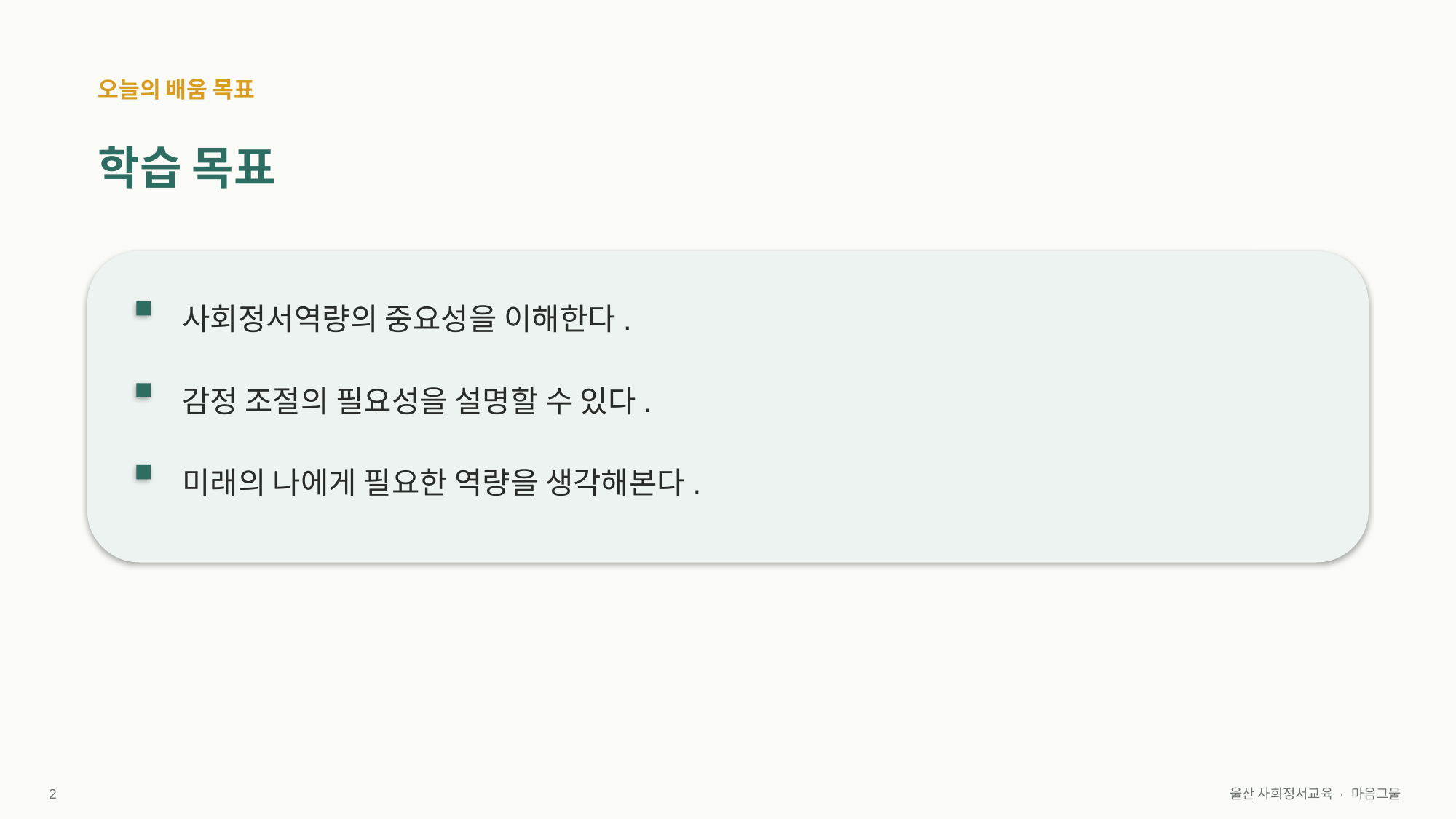

오늘의 배움 목표
학습 목표

사회정서역량의 중요성을 이해한다.

감정 조절의 필요성을 설명할 수 있다.

미래의 나에게 필요한 역량을 생각해본다.

2
울산 사회정서교육 · 마음그물